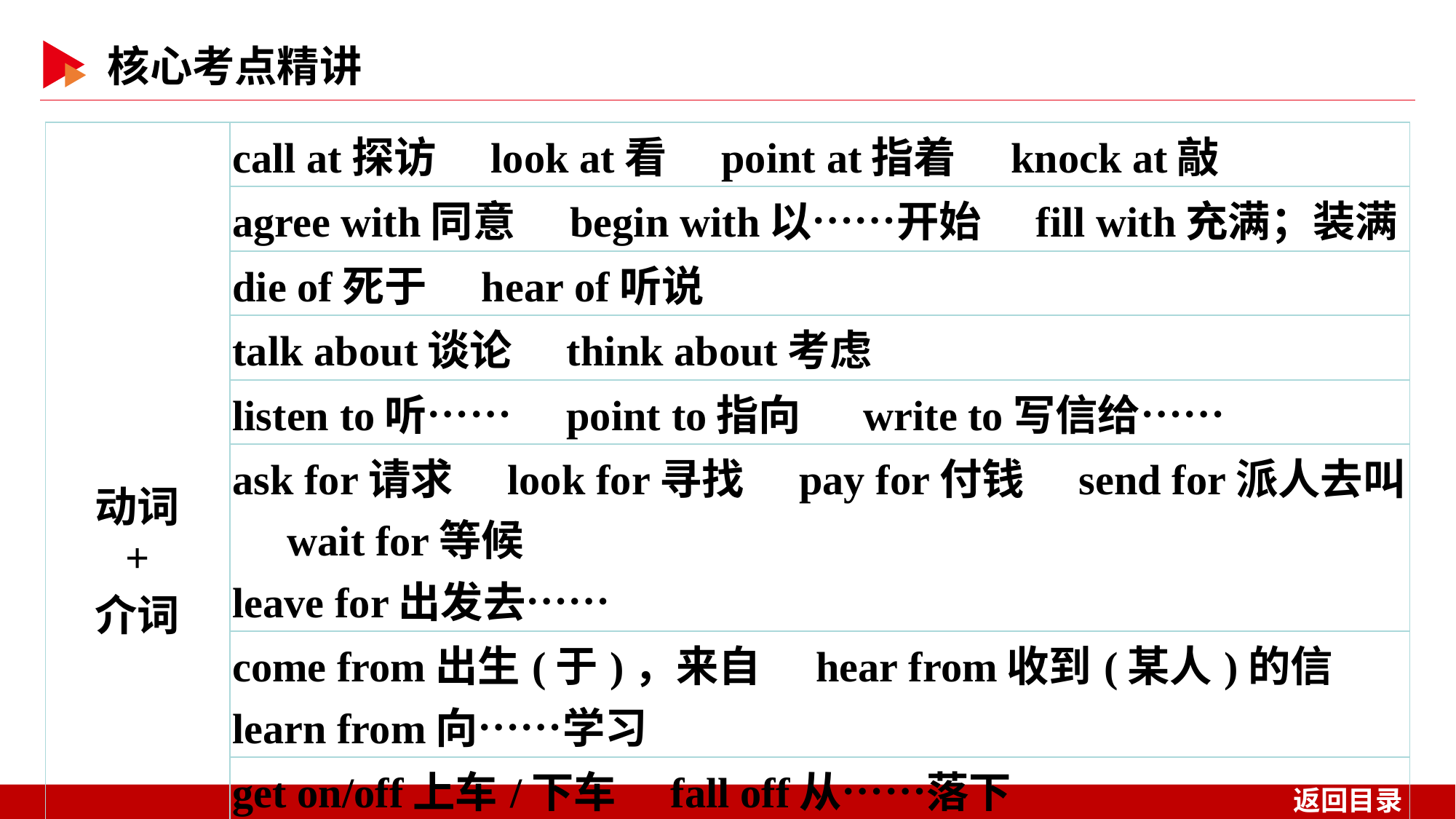

| 动词 + 介词 | call at探访　look at看　point at指着　knock at敲 |
| --- | --- |
|  | agree with同意　begin with以……开始　fill with充满；装满 |
|  | die of死于　hear of听说 |
|  | talk about谈论　think about考虑 |
|  | listen to听……　point to指向　 write to写信给…… |
|  | ask for请求　look for寻找　pay for付钱　send for派人去叫　wait for等候 leave for出发去…… |
|  | come from出生(于)，来自　hear from收到(某人)的信　learn from向……学习 |
|  | get on/off上车/下车　fall off从……落下 |
|  | look after照顾　run across碰到　 fall behind落在……后面 |